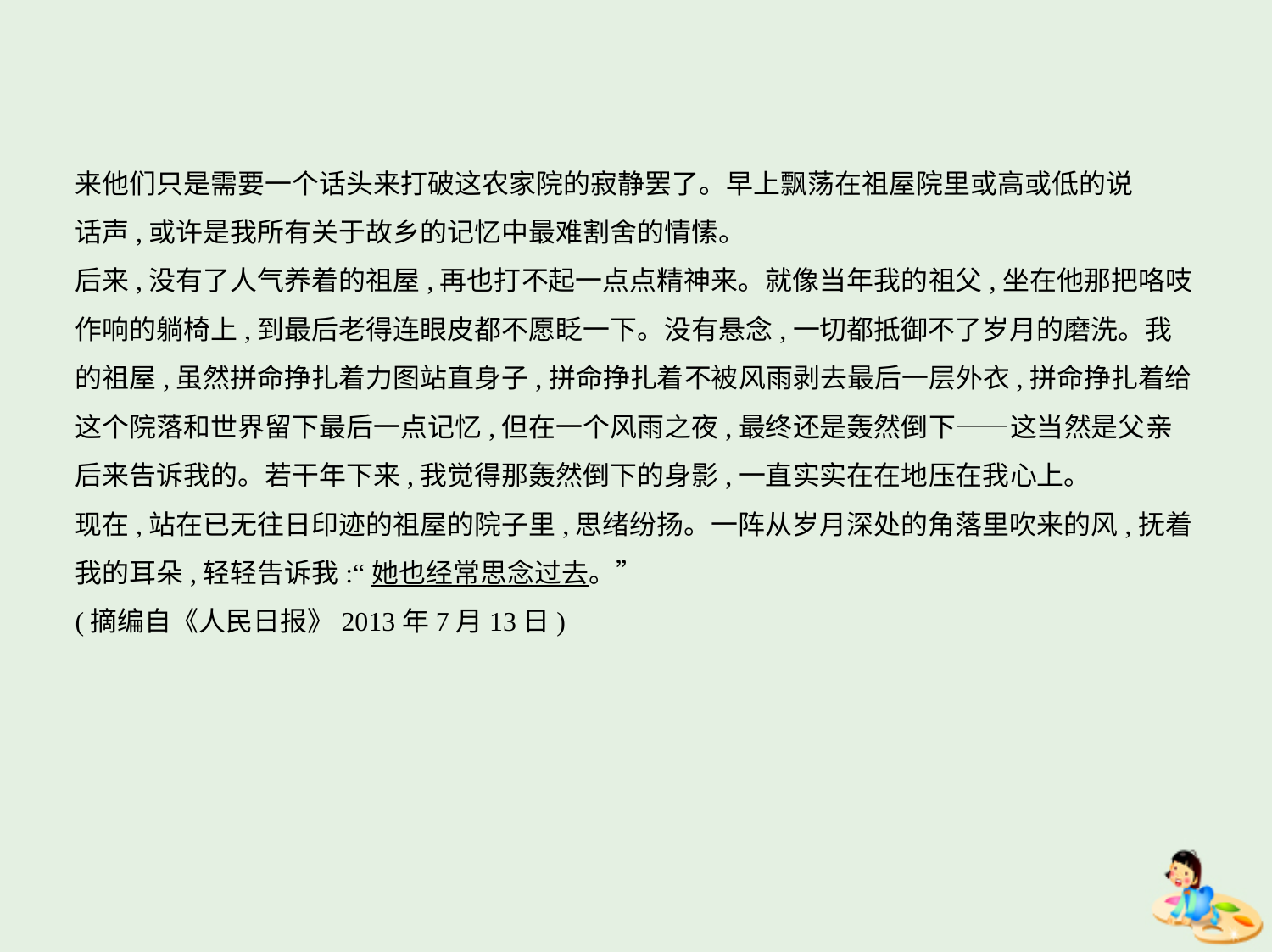

来他们只是需要一个话头来打破这农家院的寂静罢了。早上飘荡在祖屋院里或高或低的说
话声,或许是我所有关于故乡的记忆中最难割舍的情愫。
后来,没有了人气养着的祖屋,再也打不起一点点精神来。就像当年我的祖父,坐在他那把咯吱
作响的躺椅上,到最后老得连眼皮都不愿眨一下。没有悬念,一切都抵御不了岁月的磨洗。我
的祖屋,虽然拼命挣扎着力图站直身子,拼命挣扎着不被风雨剥去最后一层外衣,拼命挣扎着给
这个院落和世界留下最后一点记忆,但在一个风雨之夜,最终还是轰然倒下——这当然是父亲
后来告诉我的。若干年下来,我觉得那轰然倒下的身影,一直实实在在地压在我心上。
现在,站在已无往日印迹的祖屋的院子里,思绪纷扬。一阵从岁月深处的角落里吹来的风,抚着
我的耳朵,轻轻告诉我:“她也经常思念过去。”
(摘编自《人民日报》2013年7月13日)